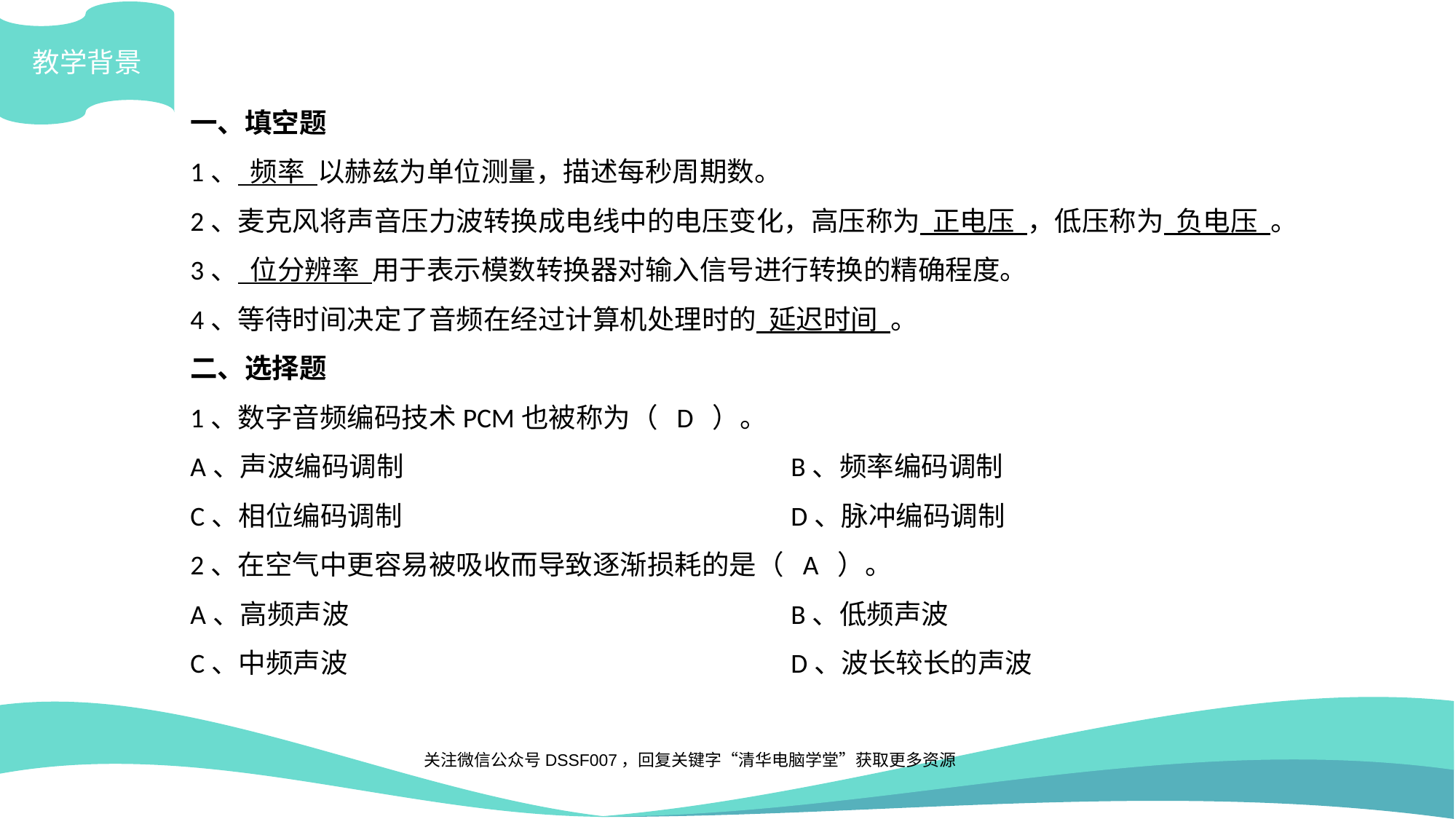

教学背景
一、填空题
1、  频率  以赫兹为单位测量，描述每秒周期数。
2、麦克风将声音压力波转换成电线中的电压变化，高压称为  正电压  ，低压称为  负电压  。
3、  位分辨率  用于表示模数转换器对输入信号进行转换的精确程度。
4、等待时间决定了音频在经过计算机处理时的  延迟时间  。
二、选择题
1、数字音频编码技术PCM也被称为（  D  ）。
A、声波编码调制				B、频率编码调制
C、相位编码调制				D、脉冲编码调制
2、在空气中更容易被吸收而导致逐渐损耗的是（  A  ）。
A、高频声波					B、低频声波
C、中频声波					D、波长较长的声波